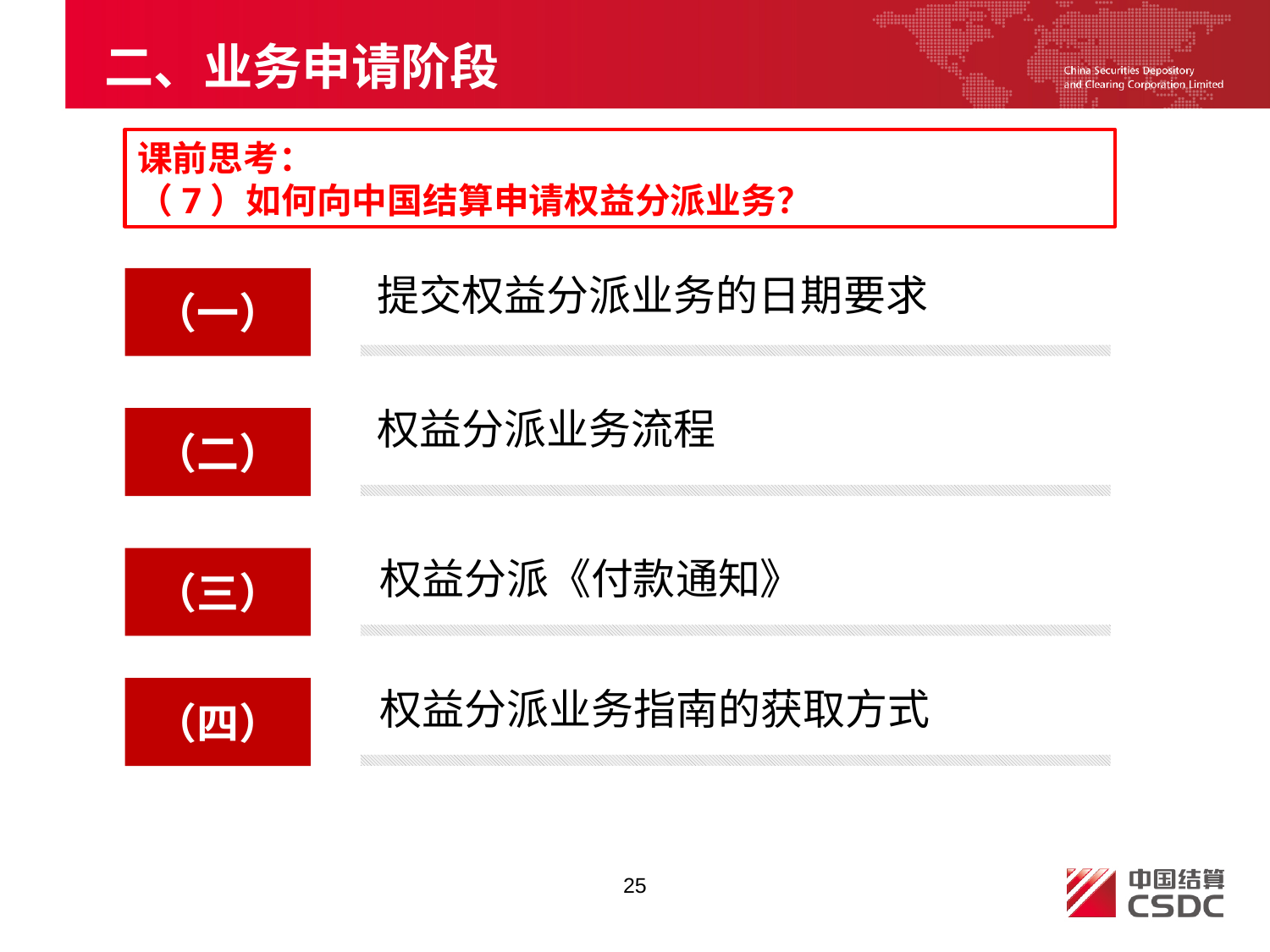

# 二、业务申请阶段
课前思考：
（7）如何向中国结算申请权益分派业务？

提交权益分派业务的日期要求
（一）

权益分派业务流程
（二）

权益分派《付款通知》
（三）

权益分派业务指南的获取方式
（四）

25